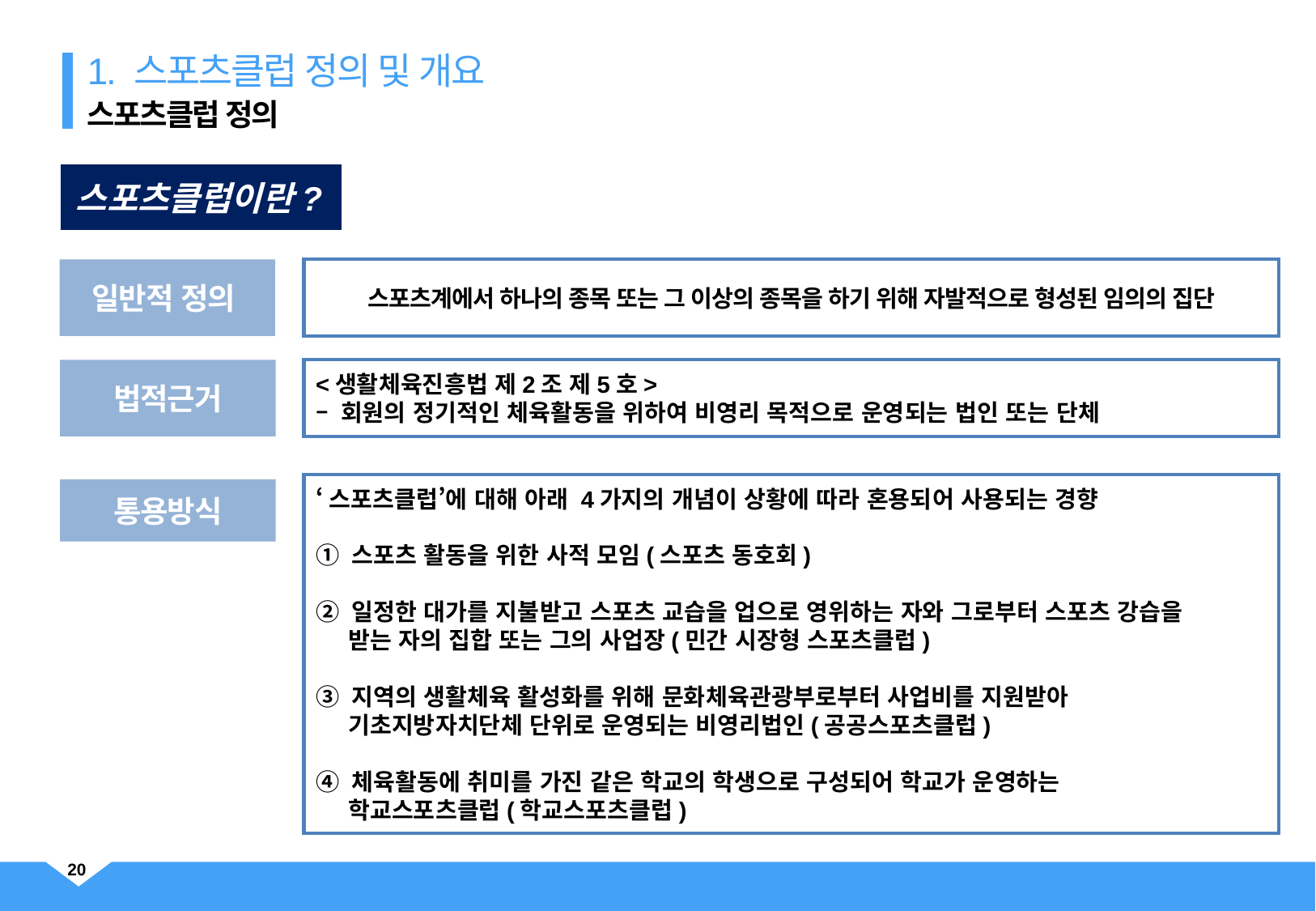

1. 스포츠클럽 정의 및 개요
스포츠클럽 정의
스포츠클럽이란?
일반적 정의
스포츠계에서 하나의 종목 또는 그 이상의 종목을 하기 위해 자발적으로 형성된 임의의 집단
법적근거
<생활체육진흥법 제2조 제5호>
– 회원의 정기적인 체육활동을 위하여 비영리 목적으로 운영되는 법인 또는 단체
‘스포츠클럽’에 대해 아래 4가지의 개념이 상황에 따라 혼용되어 사용되는 경향
① 스포츠 활동을 위한 사적 모임(스포츠 동호회)

② 일정한 대가를 지불받고 스포츠 교습을 업으로 영위하는 자와 그로부터 스포츠 강습을
    받는 자의 집합 또는 그의 사업장(민간 시장형 스포츠클럽)

③ 지역의 생활체육 활성화를 위해 문화체육관광부로부터 사업비를 지원받아
    기초지방자치단체 단위로 운영되는 비영리법인(공공스포츠클럽)

④ 체육활동에 취미를 가진 같은 학교의 학생으로 구성되어 학교가 운영하는
    학교스포츠클럽(학교스포츠클럽)
통용방식